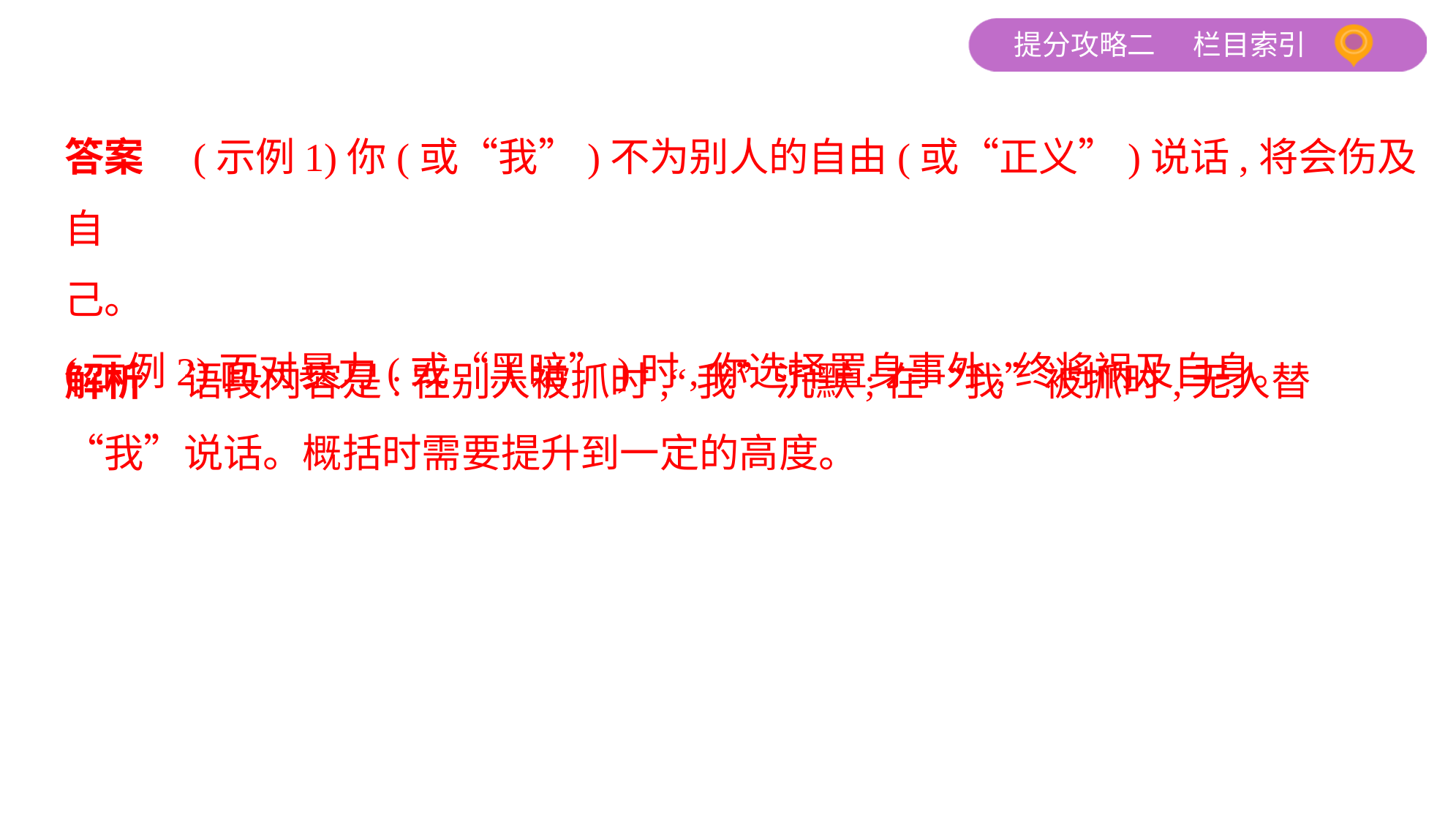

答案　(示例1)你(或“我”)不为别人的自由(或“正义”)说话,将会伤及自
己。
(示例2)面对暴力(或“黑暗”)时,你选择置身事外,终将祸及自身。
解析　语段内容是:在别人被抓时,“我”沉默;在“我”被抓时,无人替
“我”说话。概括时需要提升到一定的高度。